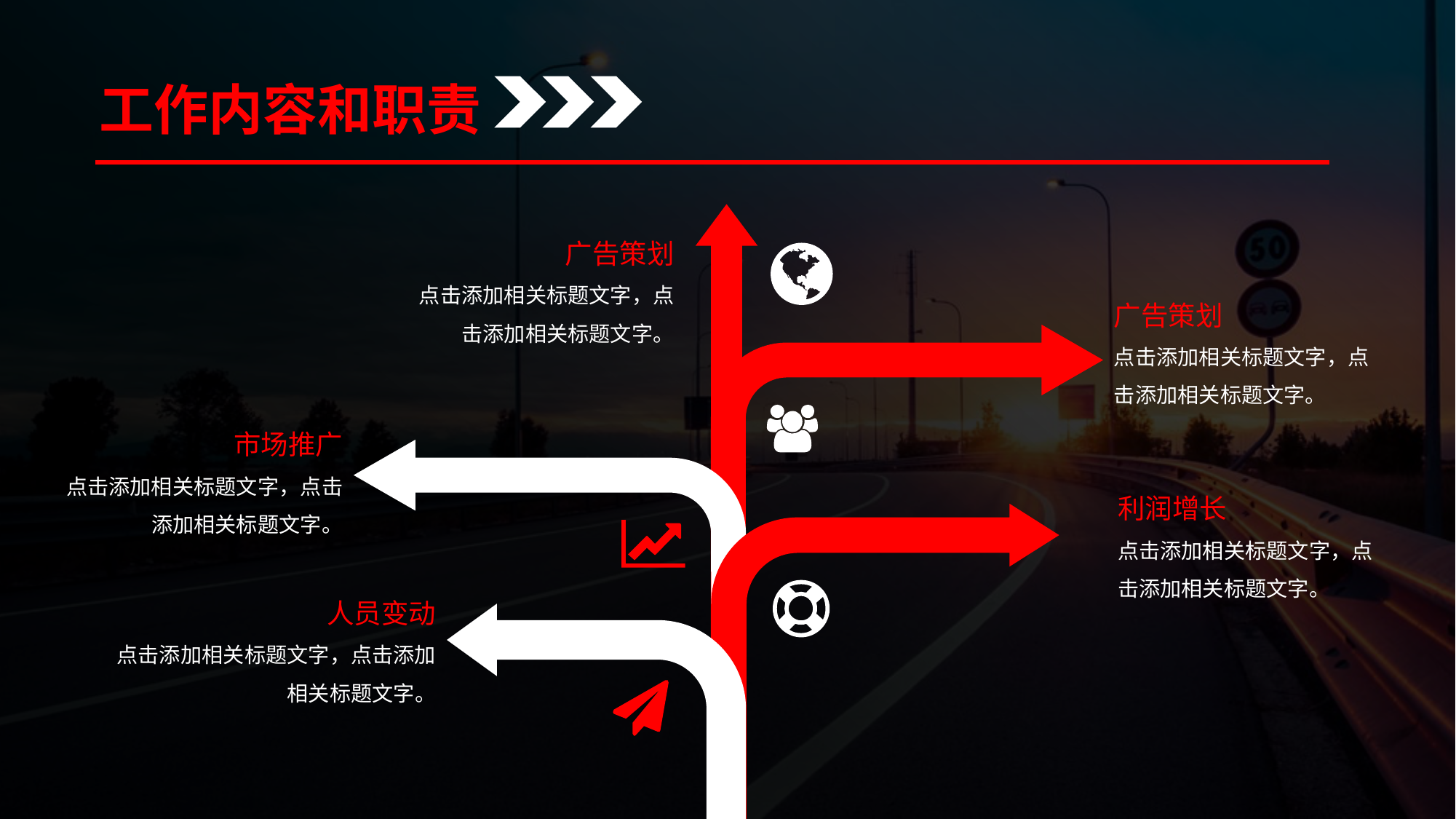

工作内容和职责

广告策划
点击添加相关标题文字，点击添加相关标题文字。

广告策划
点击添加相关标题文字，点击添加相关标题文字。

市场推广
点击添加相关标题文字，点击添加相关标题文字。

利润增长
点击添加相关标题文字，点击添加相关标题文字。

人员变动
点击添加相关标题文字，点击添加相关标题文字。